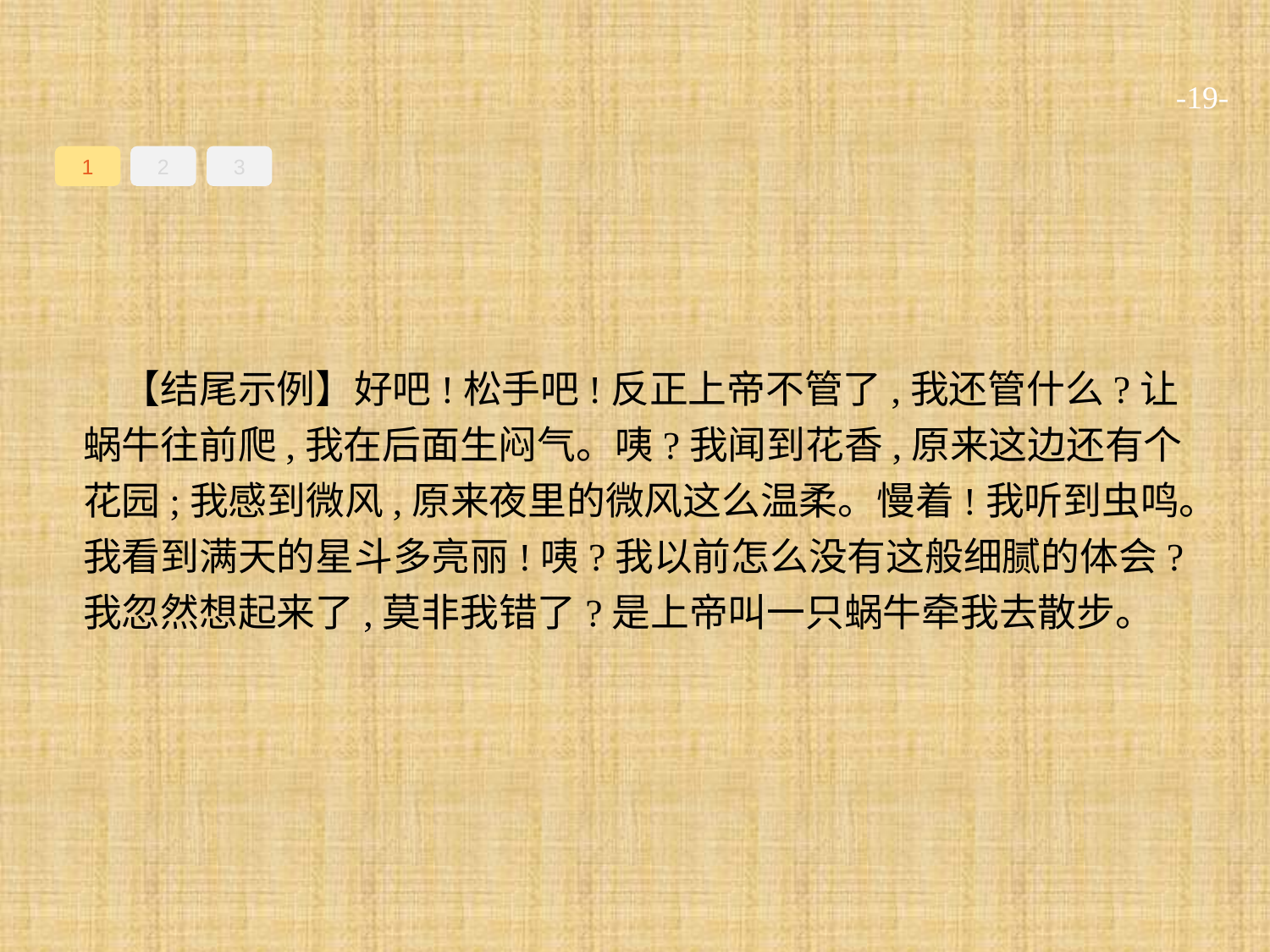

-19-
1
2
3
【结尾示例】好吧!松手吧!反正上帝不管了,我还管什么?让蜗牛往前爬,我在后面生闷气。咦?我闻到花香,原来这边还有个花园;我感到微风,原来夜里的微风这么温柔。慢着!我听到虫鸣。我看到满天的星斗多亮丽!咦?我以前怎么没有这般细腻的体会?我忽然想起来了,莫非我错了?是上帝叫一只蜗牛牵我去散步。